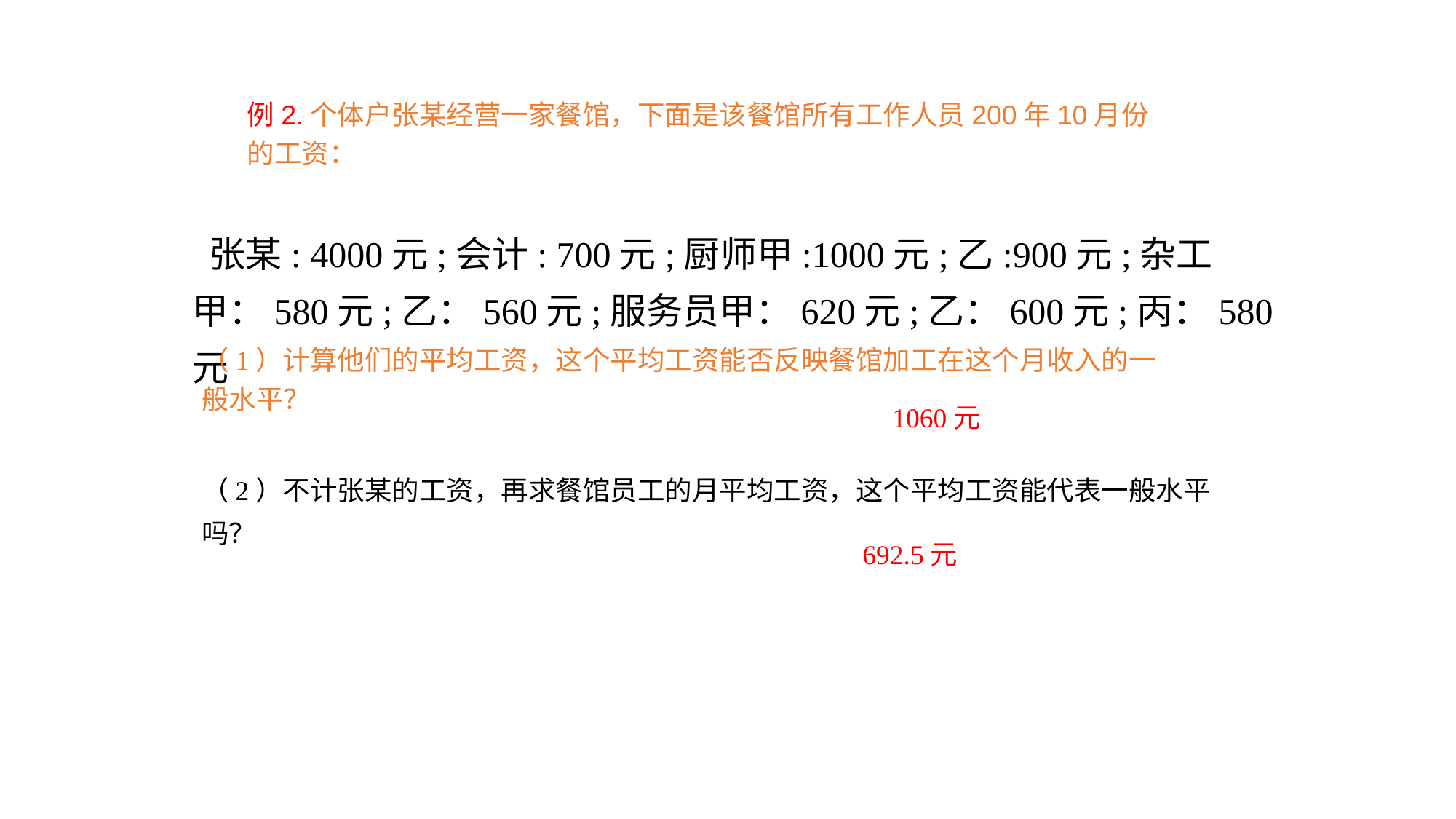

例2.个体户张某经营一家餐馆，下面是该餐馆所有工作人员200年10月份的工资：
 张某: 4000元;会计: 700元;厨师甲:1000元;乙:900元;杂工甲：580元;乙：560元;服务员甲：620元;乙：600元;丙：580元
（1）计算他们的平均工资，这个平均工资能否反映餐馆加工在这个月收入的一般水平？
1060元
（2）不计张某的工资，再求餐馆员工的月平均工资，这个平均工资能代表一般水平吗？
692.5元